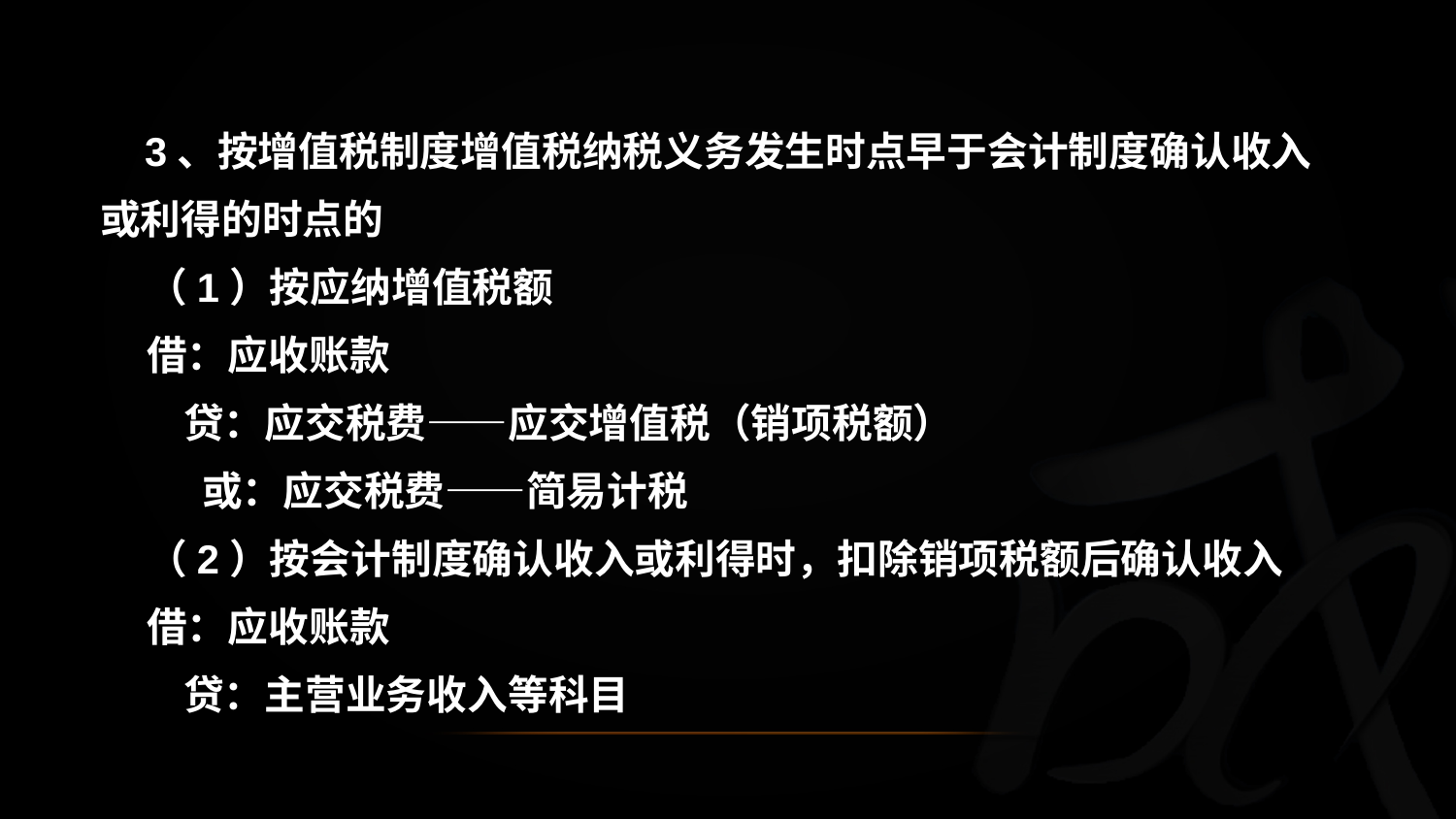

3、按增值税制度增值税纳税义务发生时点早于会计制度确认收入或利得的时点的
    （1）按应纳增值税额
    借：应收账款
        贷：应交税费——应交增值税（销项税额）
          或：应交税费——简易计税
    （2）按会计制度确认收入或利得时，扣除销项税额后确认收入
    借：应收账款
        贷：主营业务收入等科目